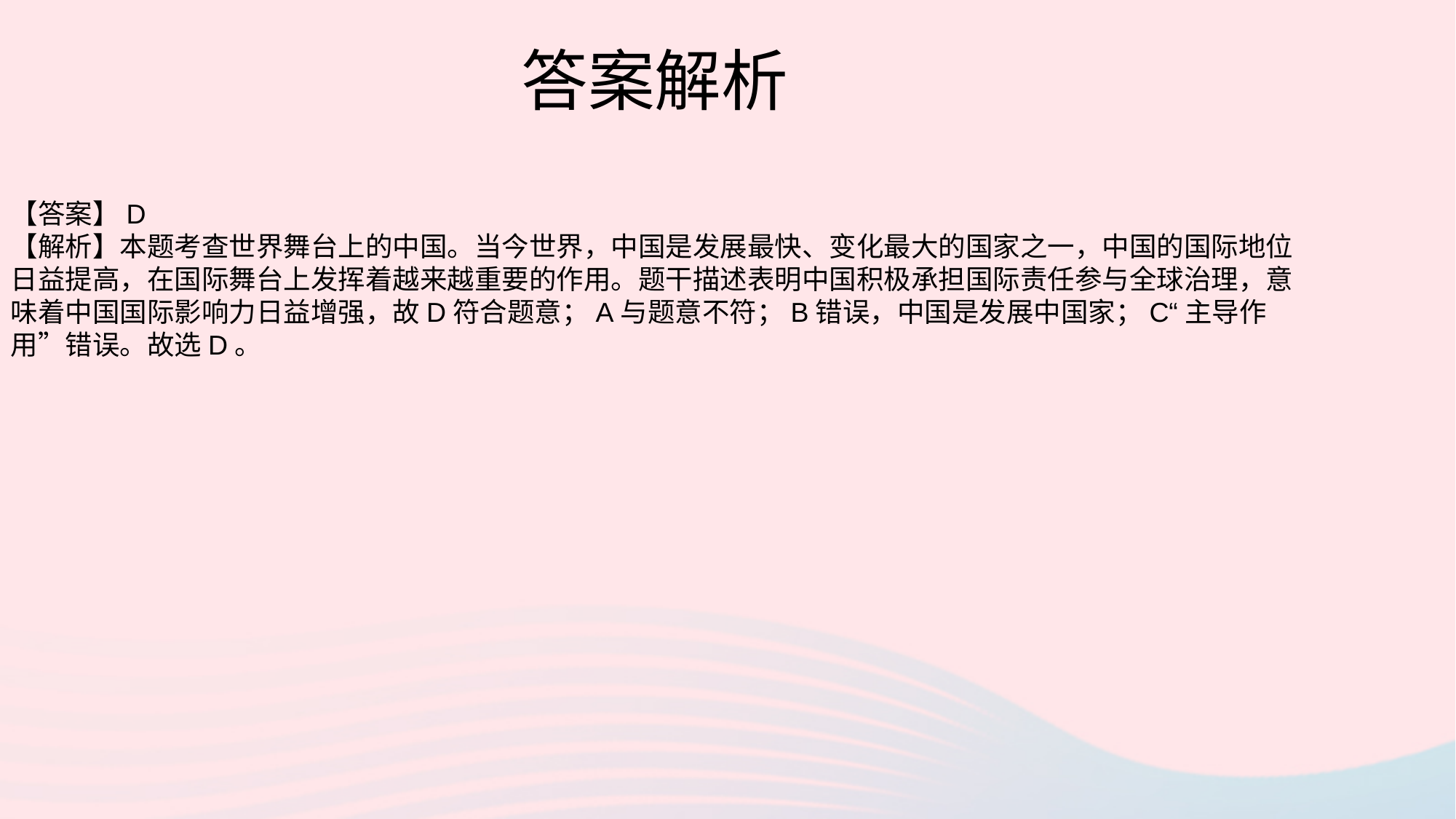

答案解析
【答案】D
【解析】本题考查世界舞台上的中国。当今世界，中国是发展最快、变化最大的国家之一，中国的国际地位日益提高，在国际舞台上发挥着越来越重要的作用。题干描述表明中国积极承担国际责任参与全球治理，意味着中国国际影响力日益增强，故D符合题意；A与题意不符；B错误，中国是发展中国家；C“主导作用”错误。故选D。